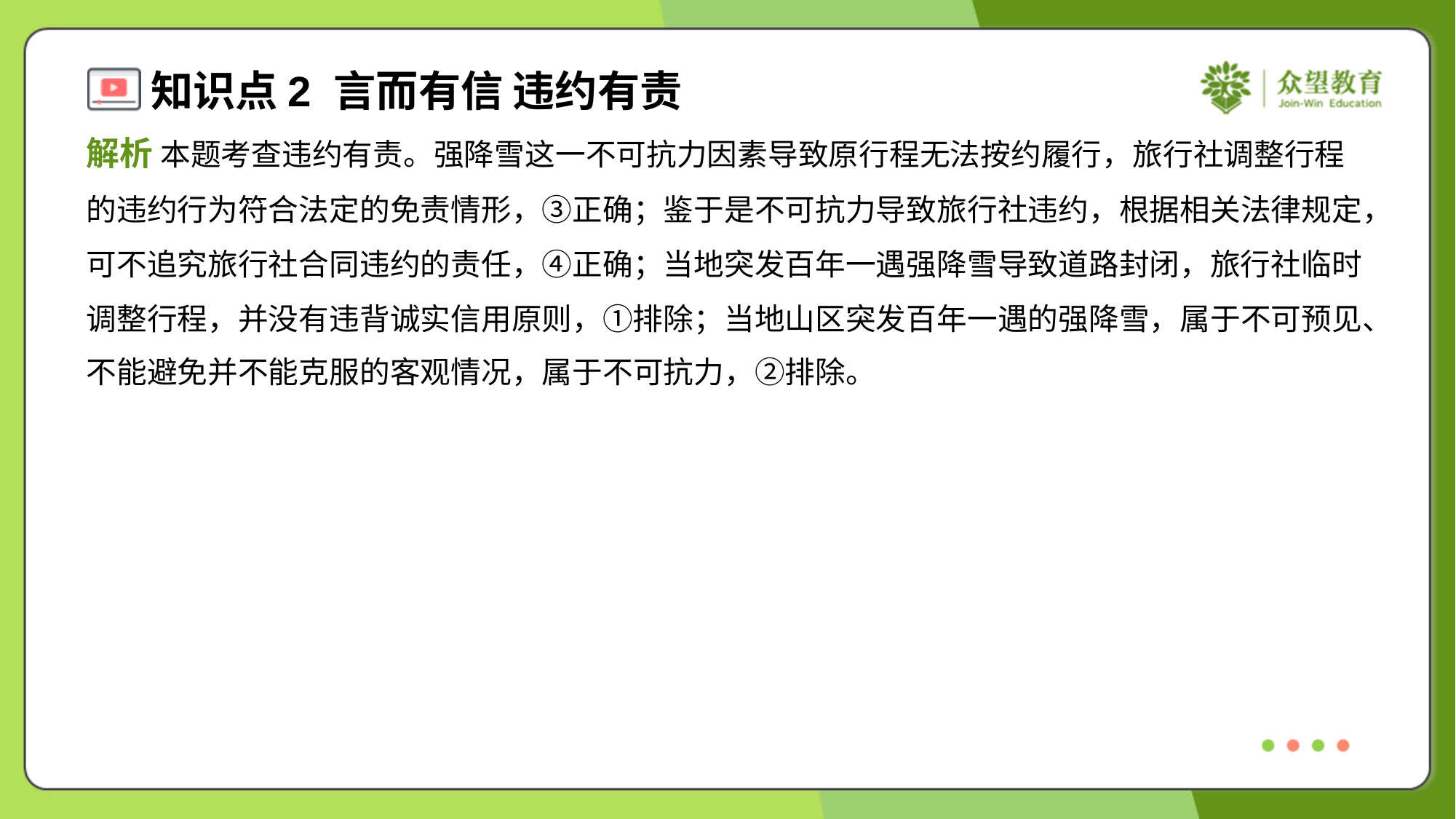

解析 本题考查违约有责。强降雪这一不可抗力因素导致原行程无法按约履行，旅行社调整行程
的违约行为符合法定的免责情形，③正确；鉴于是不可抗力导致旅行社违约，根据相关法律规定，
可不追究旅行社合同违约的责任，④正确；当地突发百年一遇强降雪导致道路封闭，旅行社临时
调整行程，并没有违背诚实信用原则，①排除；当地山区突发百年一遇的强降雪，属于不可预见、
不能避免并不能克服的客观情况，属于不可抗力，②排除。